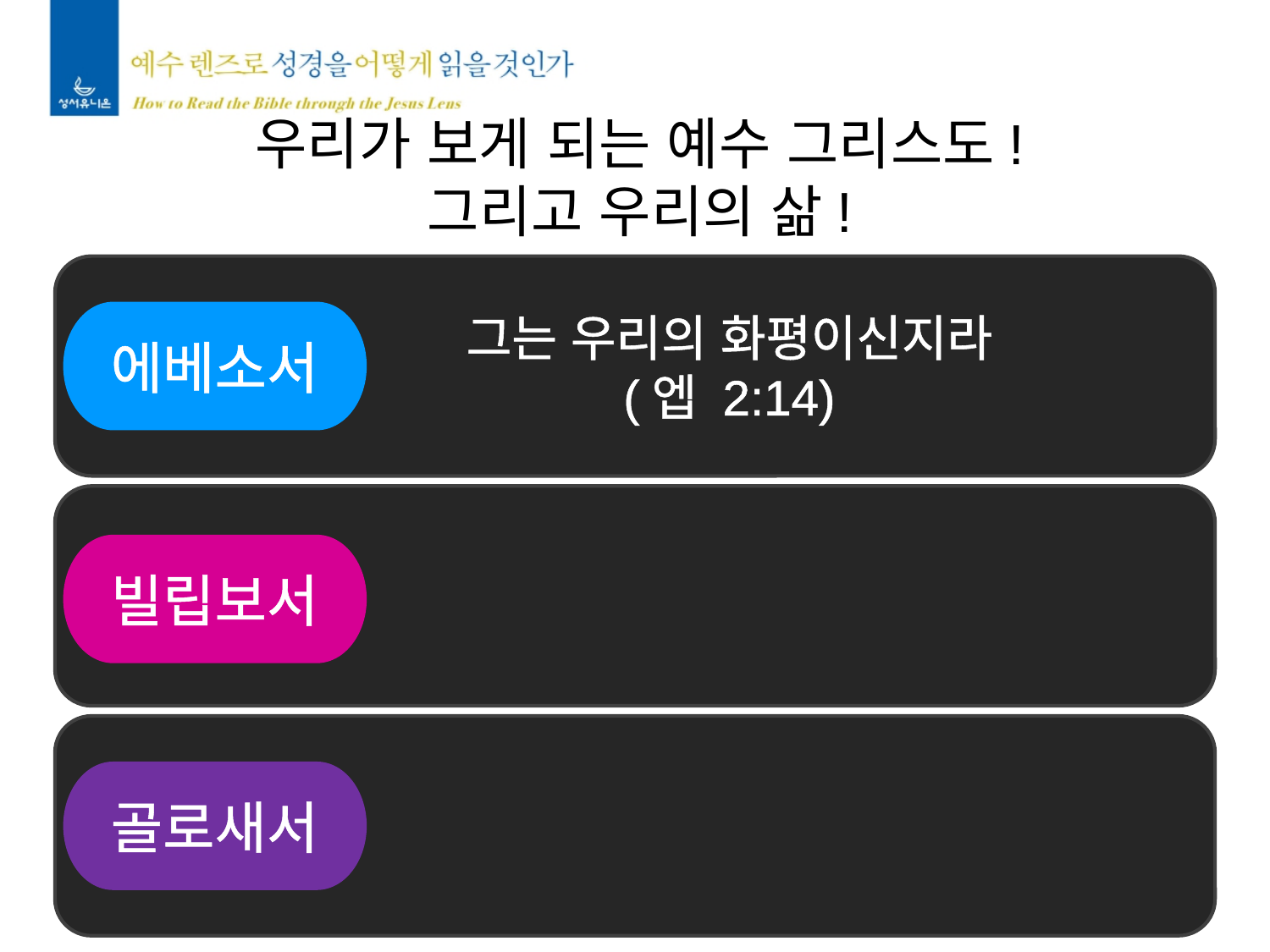

우리가 보게 되는 예수 그리스도!
그리고 우리의 삶!

그는 우리의 화평이신지라
(엡 2:14)
에베소서

빌립보서

골로새서